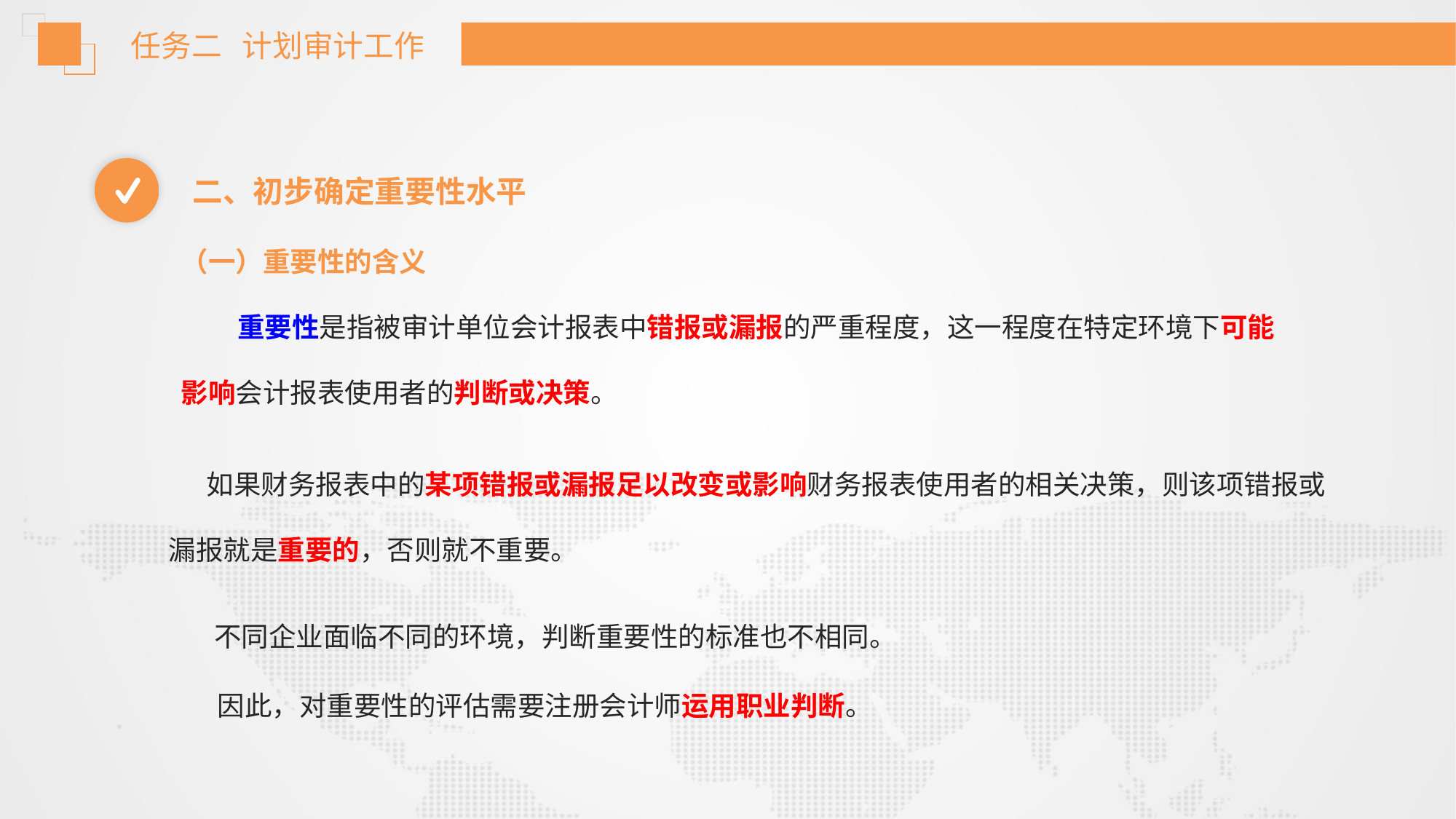

任务二   计划审计工作

二、初步确定重要性水平
（一）重要性的含义
        重要性是指被审计单位会计报表中错报或漏报的严重程度，这一程度在特定环境下可能影响会计报表使用者的判断或决策。
     如果财务报表中的某项错报或漏报足以改变或影响财务报表使用者的相关决策，则该项错报或漏报就是重要的，否则就不重要。
不同企业面临不同的环境，判断重要性的标准也不相同。
因此，对重要性的评估需要注册会计师运用职业判断。